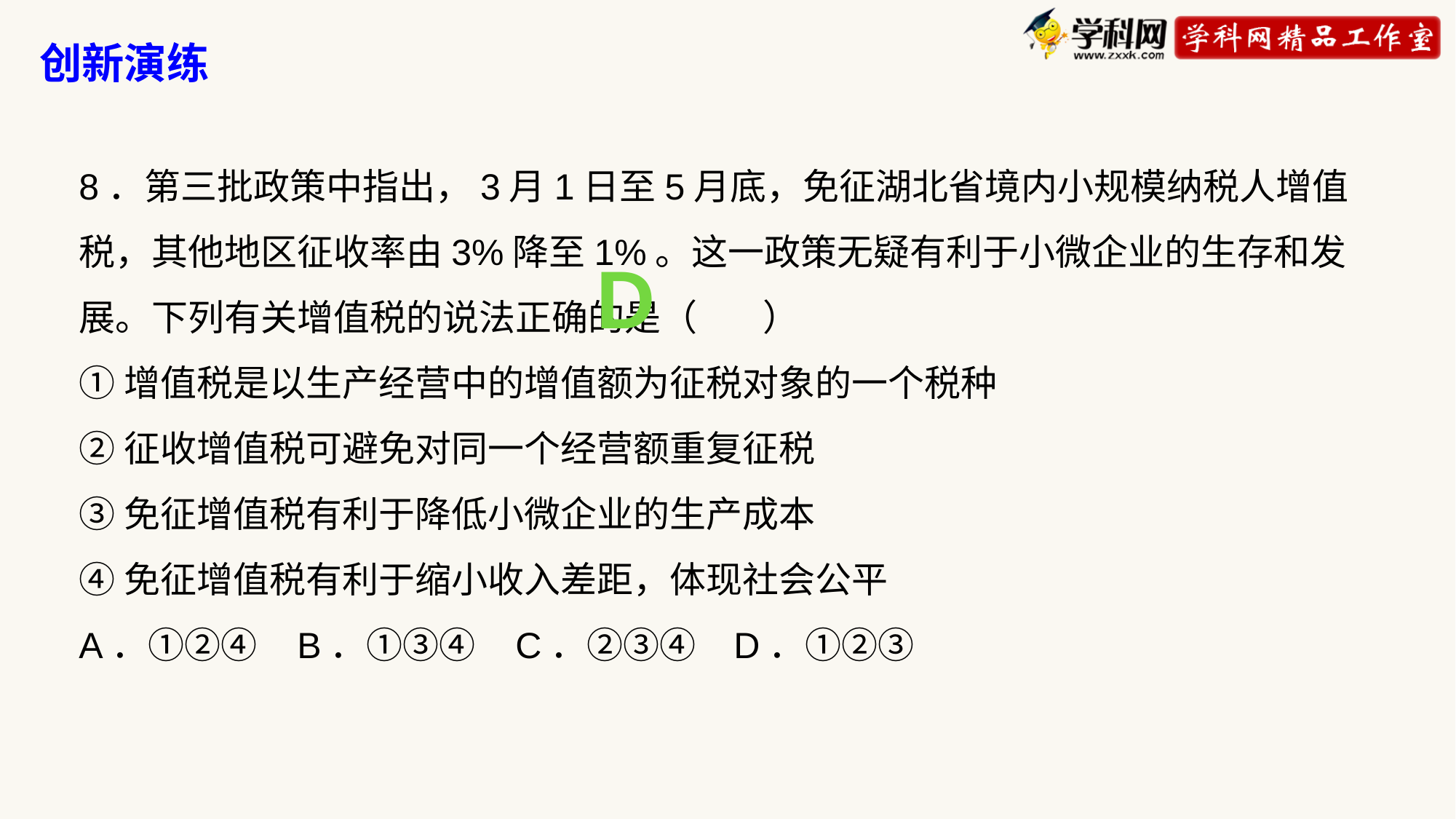

创新演练
8．第三批政策中指出，3月1日至5月底，免征湖北省境内小规模纳税人增值税，其他地区征收率由3%降至1%。这一政策无疑有利于小微企业的生存和发展。下列有关增值税的说法正确的是（        ）
①增值税是以生产经营中的增值额为征税对象的一个税种
②征收增值税可避免对同一个经营额重复征税
③免征增值税有利于降低小微企业的生产成本
④免征增值税有利于缩小收入差距，体现社会公平
A．①②④	B．①③④	C．②③④	D．①②③

D